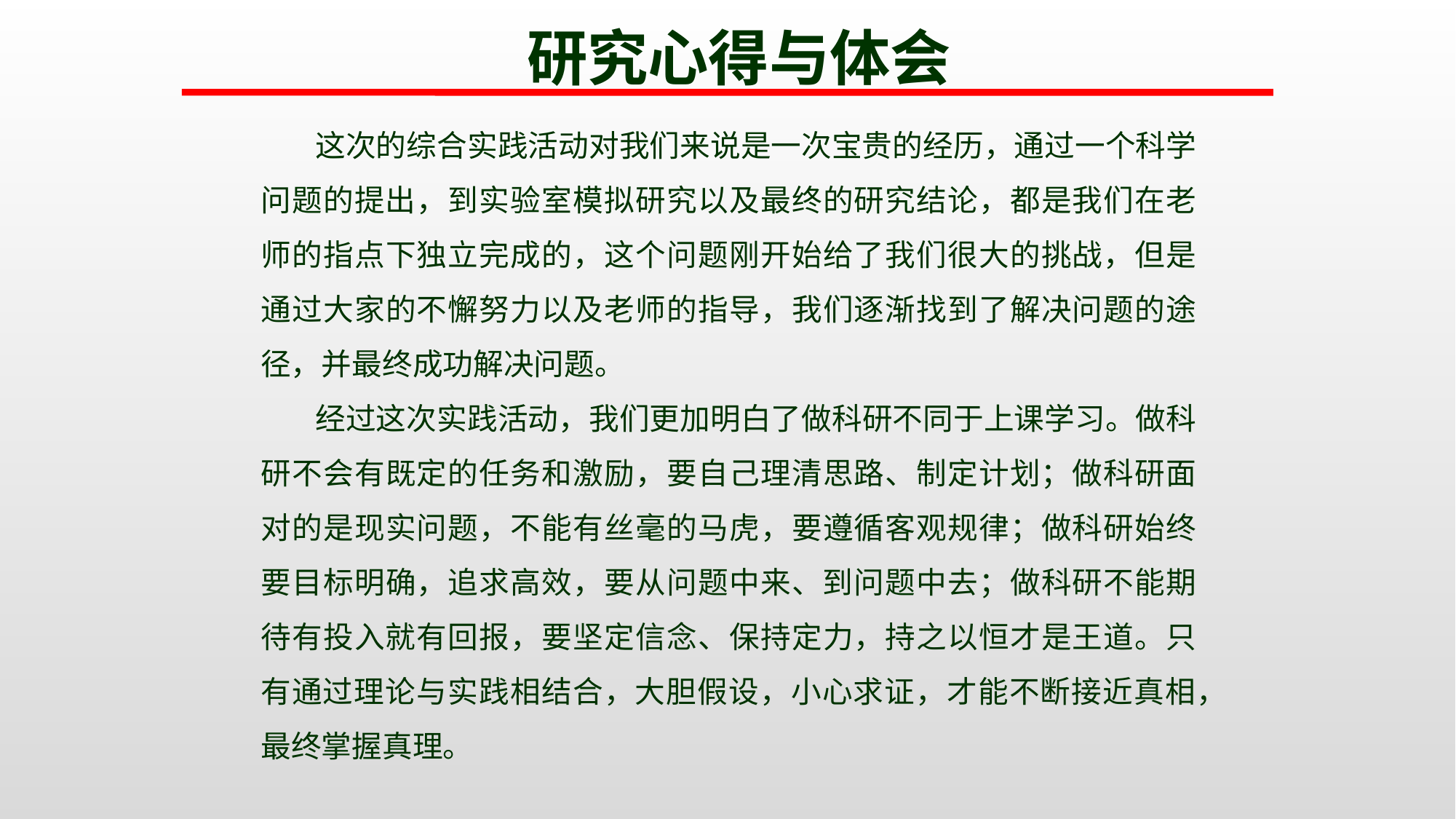

研究心得与体会

这次的综合实践活动对我们来说是一次宝贵的经历，通过一个科学问题的提出，到实验室模拟研究以及最终的研究结论，都是我们在老师的指点下独立完成的，这个问题刚开始给了我们很大的挑战，但是通过大家的不懈努力以及老师的指导，我们逐渐找到了解决问题的途径，并最终成功解决问题。
经过这次实践活动，我们更加明白了做科研不同于上课学习。做科研不会有既定的任务和激励，要自己理清思路、制定计划；做科研面对的是现实问题，不能有丝毫的马虎，要遵循客观规律；做科研始终要目标明确，追求高效，要从问题中来、到问题中去；做科研不能期待有投入就有回报，要坚定信念、保持定力，持之以恒才是王道。只有通过理论与实践相结合，大胆假设，小心求证，才能不断接近真相，最终掌握真理。